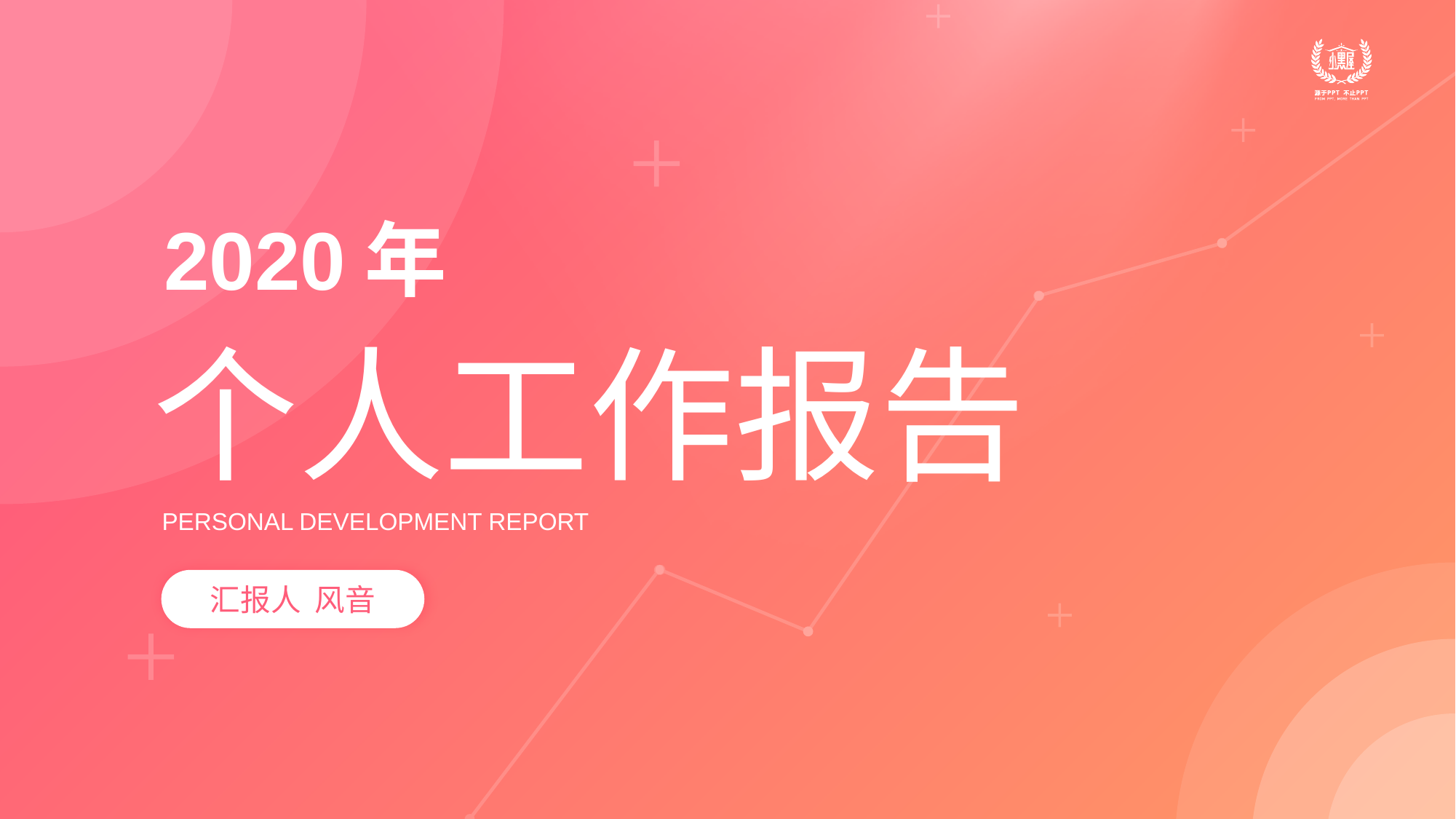

2020年
# 个人工作报告
PERSONAL DEVELOPMENT REPORT
汇报人  风音